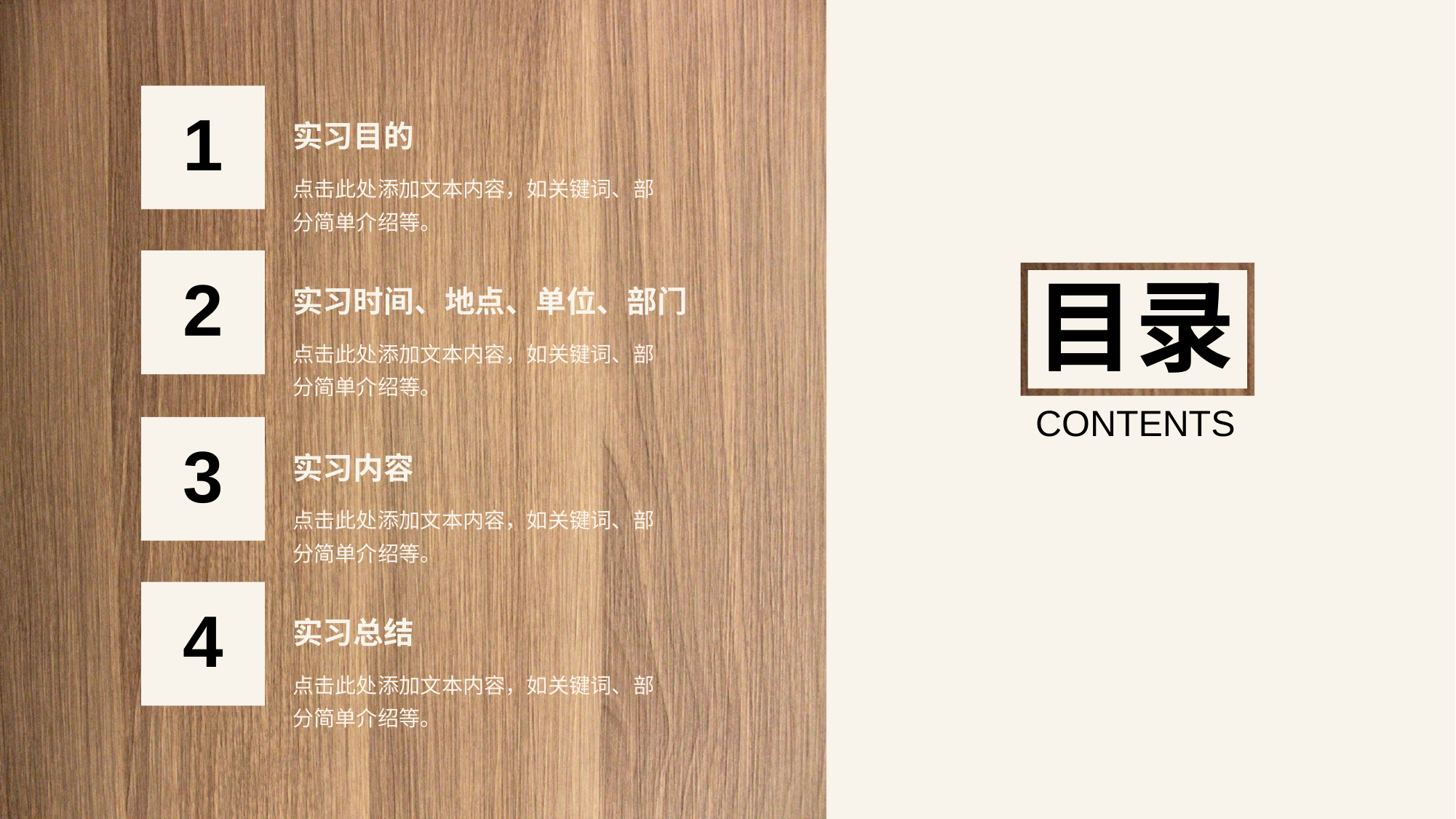

1
实习目的
点击此处添加文本内容，如关键词、部分简单介绍等。
2
目录

实习时间、地点、单位、部门
点击此处添加文本内容，如关键词、部分简单介绍等。
CONTENTS
3
实习内容
点击此处添加文本内容，如关键词、部分简单介绍等。
4
实习总结
点击此处添加文本内容，如关键词、部分简单介绍等。